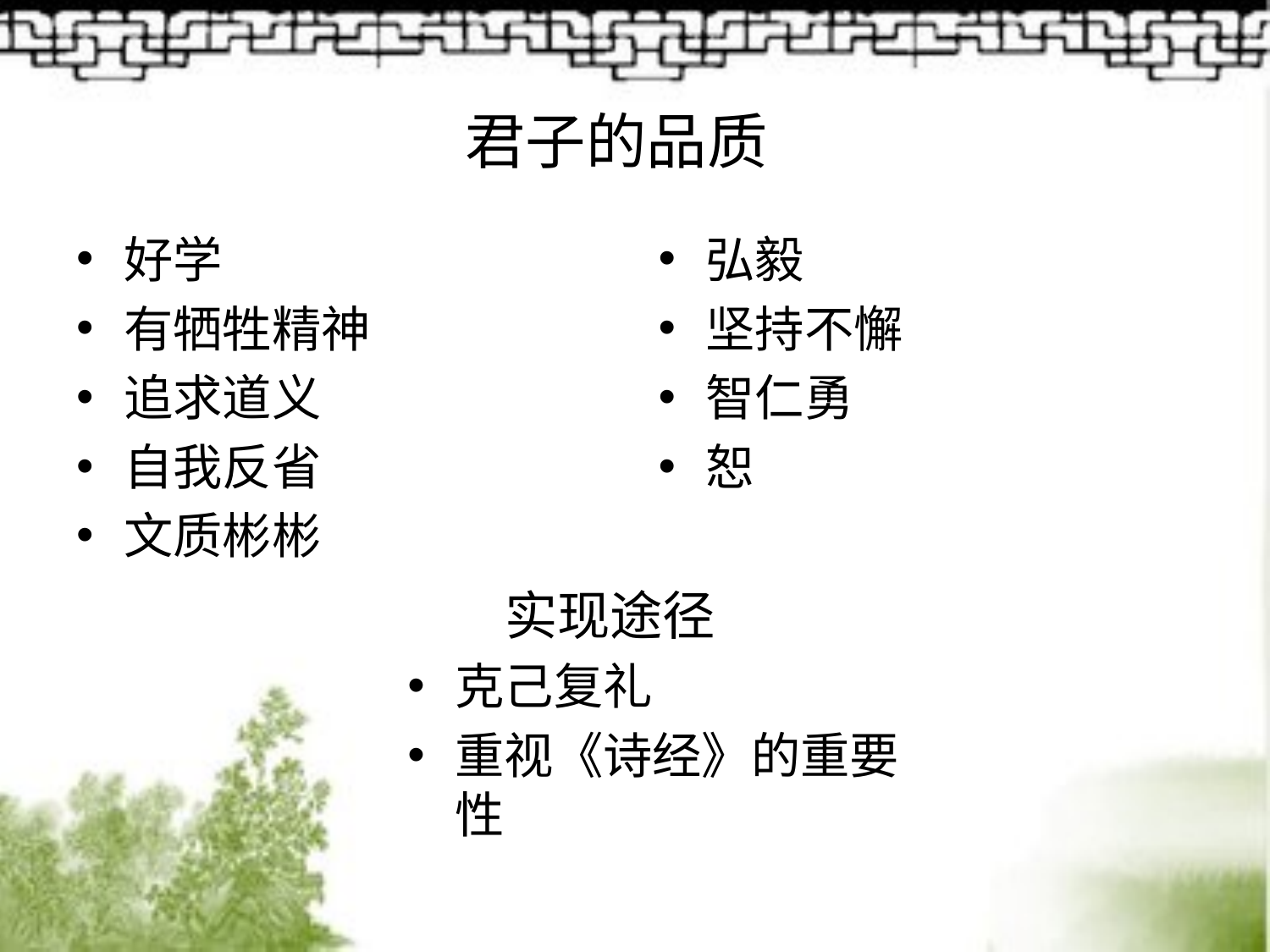

# 君子的品质
好学
有牺牲精神
追求道义
自我反省
文质彬彬

弘毅
坚持不懈
智仁勇
恕

实现途径
克己复礼
重视《诗经》的重要性